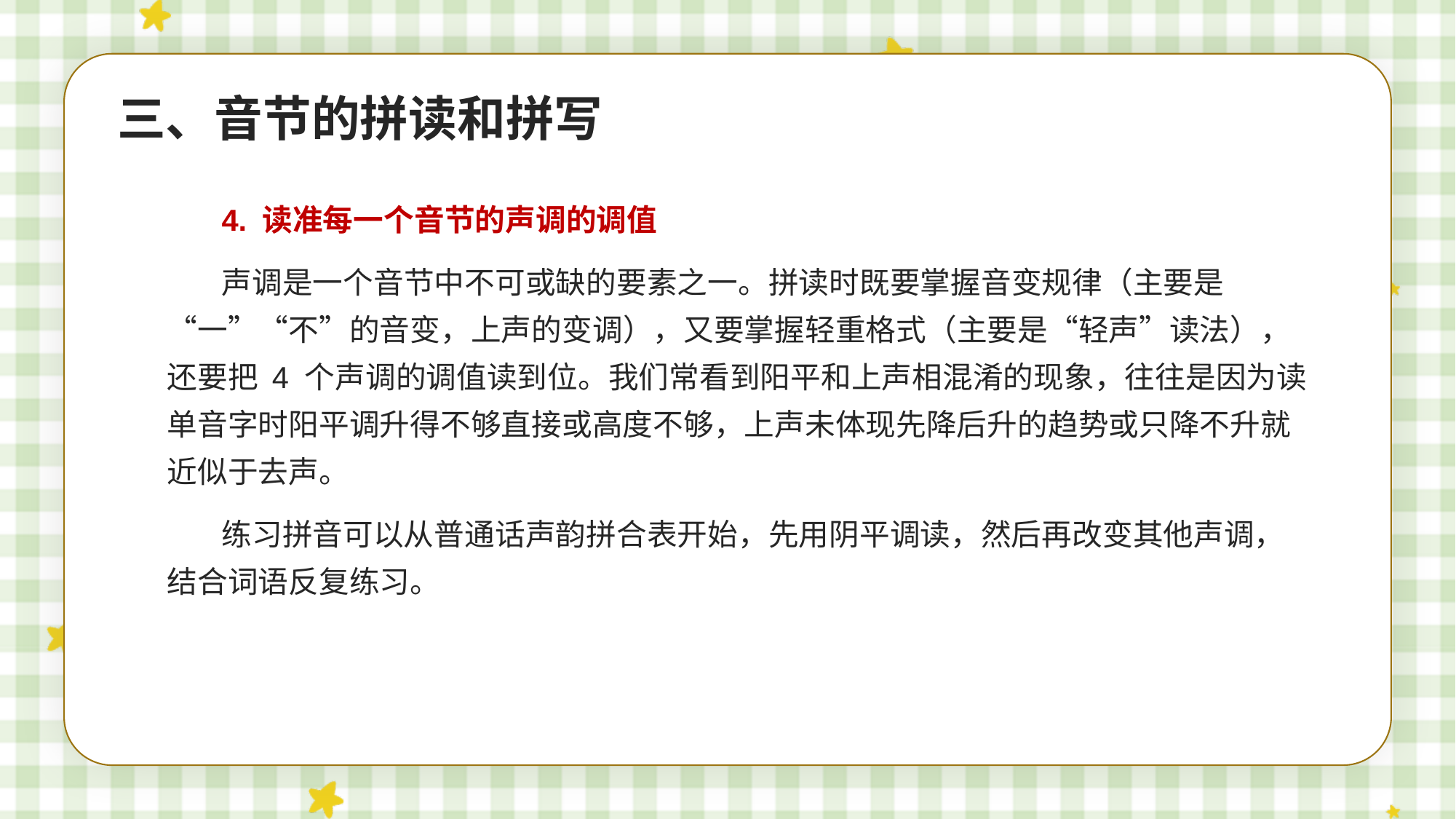

三、音节的拼读和拼写
4. 读准每一个音节的声调的调值
声调是一个音节中不可或缺的要素之一。拼读时既要掌握音变规律（主要是“一”“不”的音变，上声的变调），又要掌握轻重格式（主要是“轻声”读法），还要把 4 个声调的调值读到位。我们常看到阳平和上声相混淆的现象，往往是因为读单音字时阳平调升得不够直接或高度不够，上声未体现先降后升的趋势或只降不升就近似于去声。
练习拼音可以从普通话声韵拼合表开始，先用阴平调读，然后再改变其他声调，结合词语反复练习。